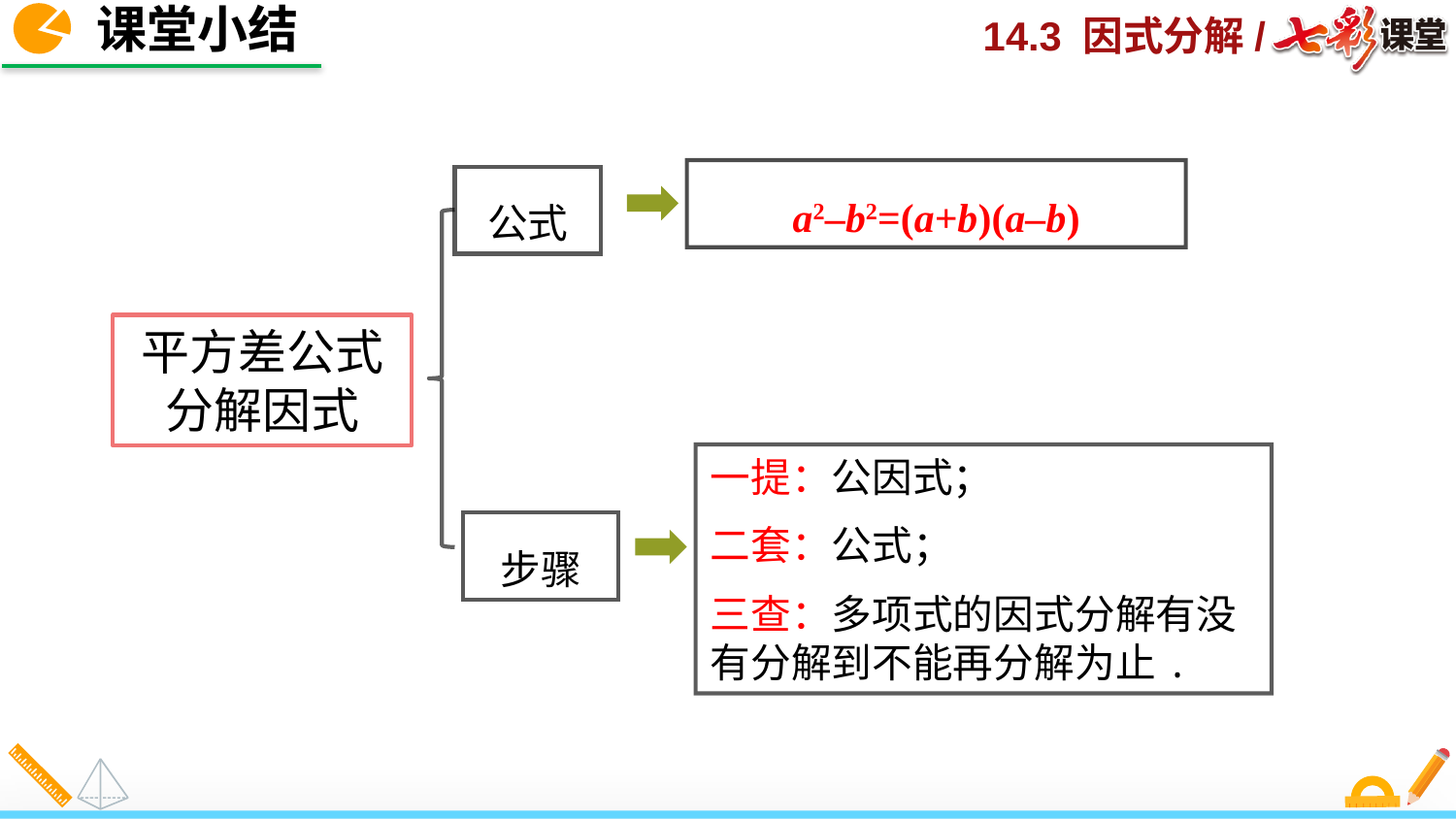

课堂小结

a2–b2=(a+b)(a–b)
公式

平方差公式分解因式
一提：公因式；
二套：公式；
三查：多项式的因式分解有没有分解到不能再分解为止.
步骤